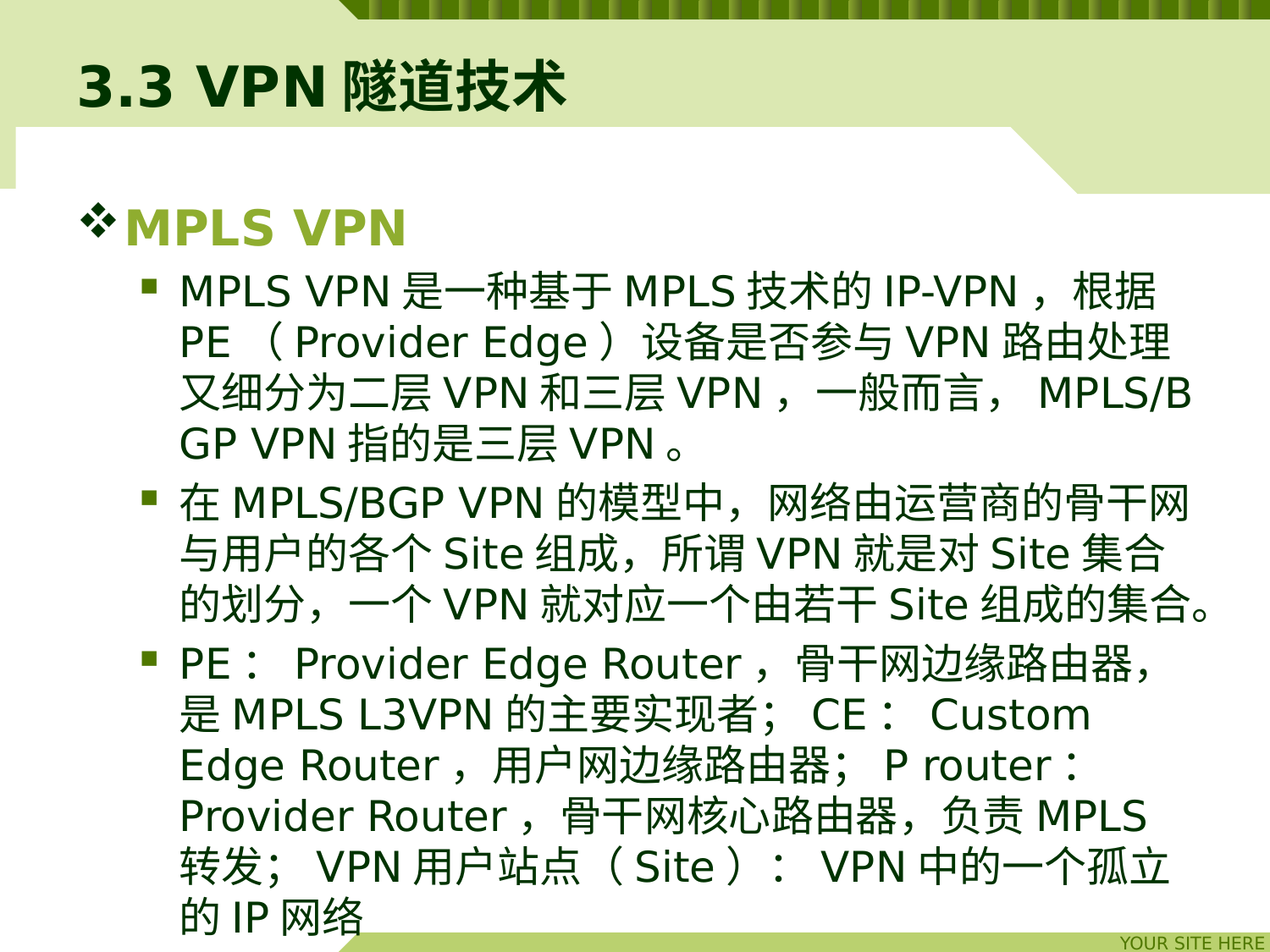

# 3.3 VPN隧道技术
MPLS VPN
MPLS VPN是一种基于MPLS技术的IP-VPN，根据PE（Provider Edge）设备是否参与VPN路由处理又细分为二层VPN和三层VPN，一般而言，MPLS/BGP VPN指的是三层VPN。
在MPLS/BGP VPN的模型中，网络由运营商的骨干网与用户的各个Site组成，所谓VPN就是对Site集合的划分，一个VPN就对应一个由若干Site组成的集合。
PE：Provider Edge Router，骨干网边缘路由器，是MPLS L3VPN的主要实现者；CE：Custom Edge Router，用户网边缘路由器；P router： Provider Router，骨干网核心路由器，负责MPLS转发；VPN用户站点（Site）：VPN中的一个孤立的IP网络